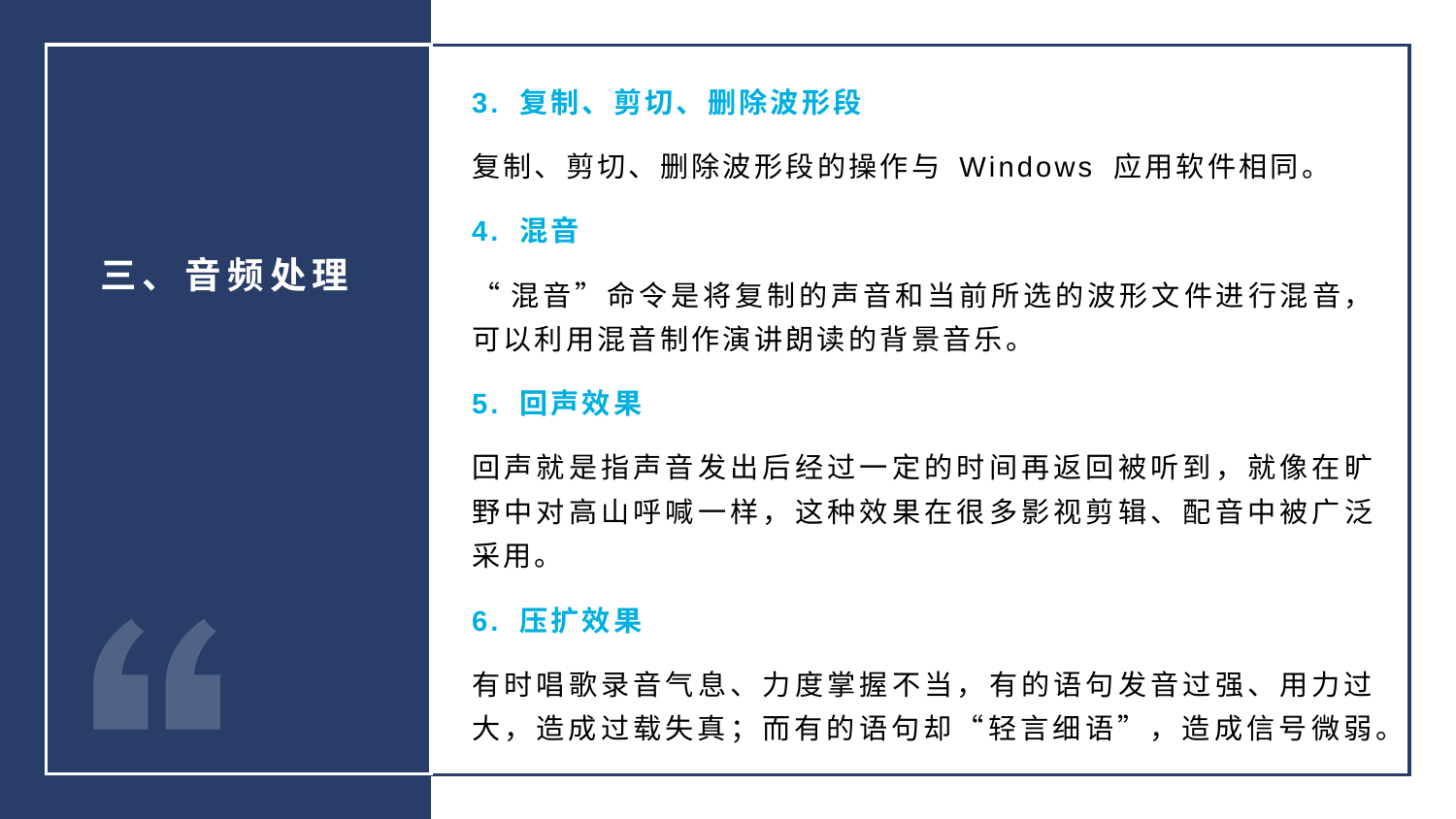

3. 复制、剪切、删除波形段
复制、剪切、删除波形段的操作与 Windows 应用软件相同。
4. 混音
“混音”命令是将复制的声音和当前所选的波形文件进行混音，可以利用混音制作演讲朗读的背景音乐。
5. 回声效果
回声就是指声音发出后经过一定的时间再返回被听到，就像在旷野中对高山呼喊一样，这种效果在很多影视剪辑、配音中被广泛采用。
6. 压扩效果
有时唱歌录音气息、力度掌握不当，有的语句发音过强、用力过大，造成过载失真；而有的语句却“轻言细语”，造成信号微弱。
三、音频处理